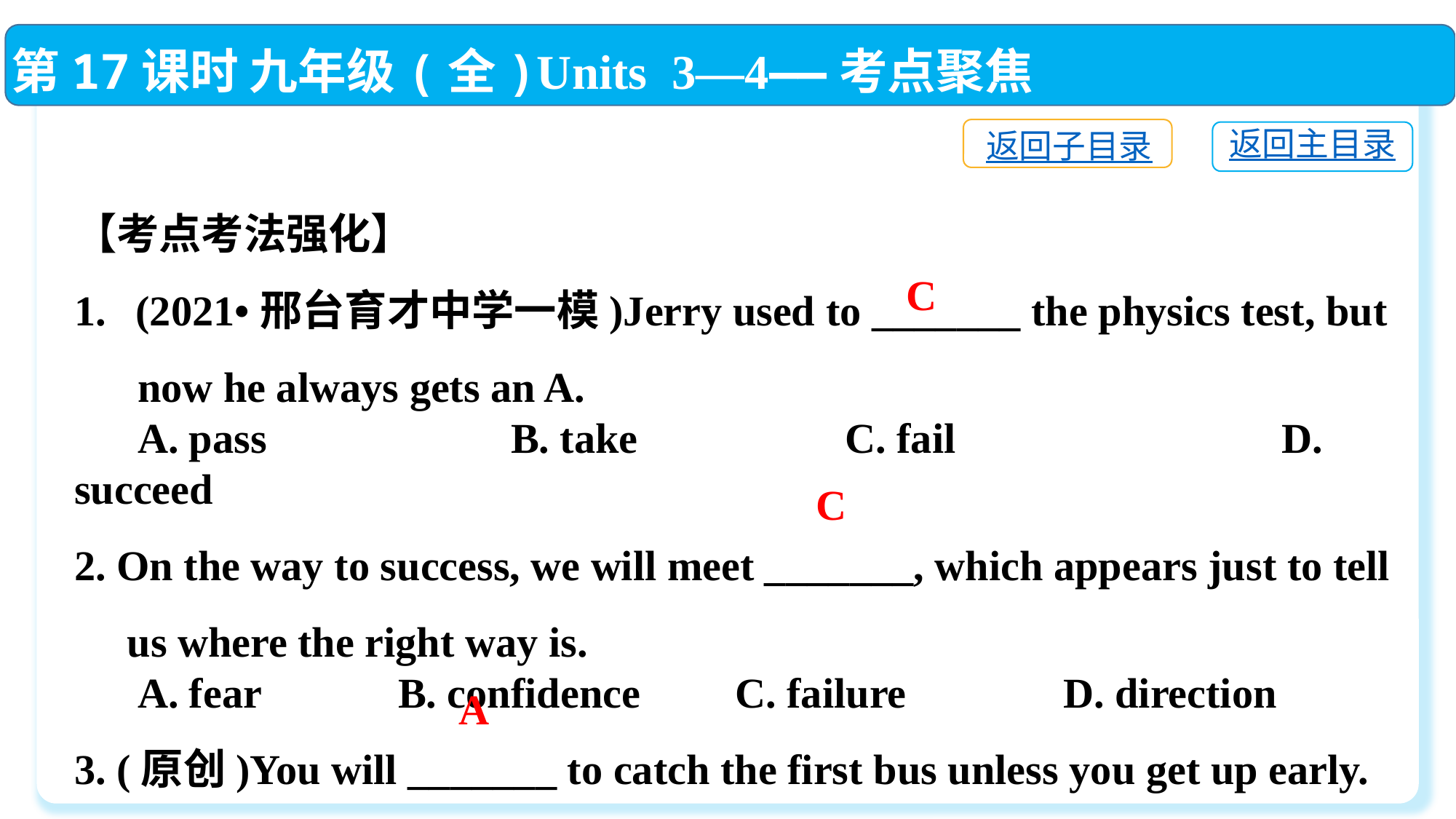

第17课时 九年级(全)Units  3—4——考点聚焦

返回子目录
返回主目录
【考点考法强化】
(2021•邢台育才中学一模)Jerry used to _______ the physics test, but
      now he always gets an A.
      A. pass　　　	B. take	           C. fail　　 	           D. succeed
2. On the way to success, we will meet _______, which appears just to tell
     us where the right way is.
      A. fear	          B. confidence         C. failure	           D. direction
3. (原创)You will _______ to catch the first bus unless you get up early.
     A. fail	           B. fall                     C. feel	           D. fetch

C
C
A